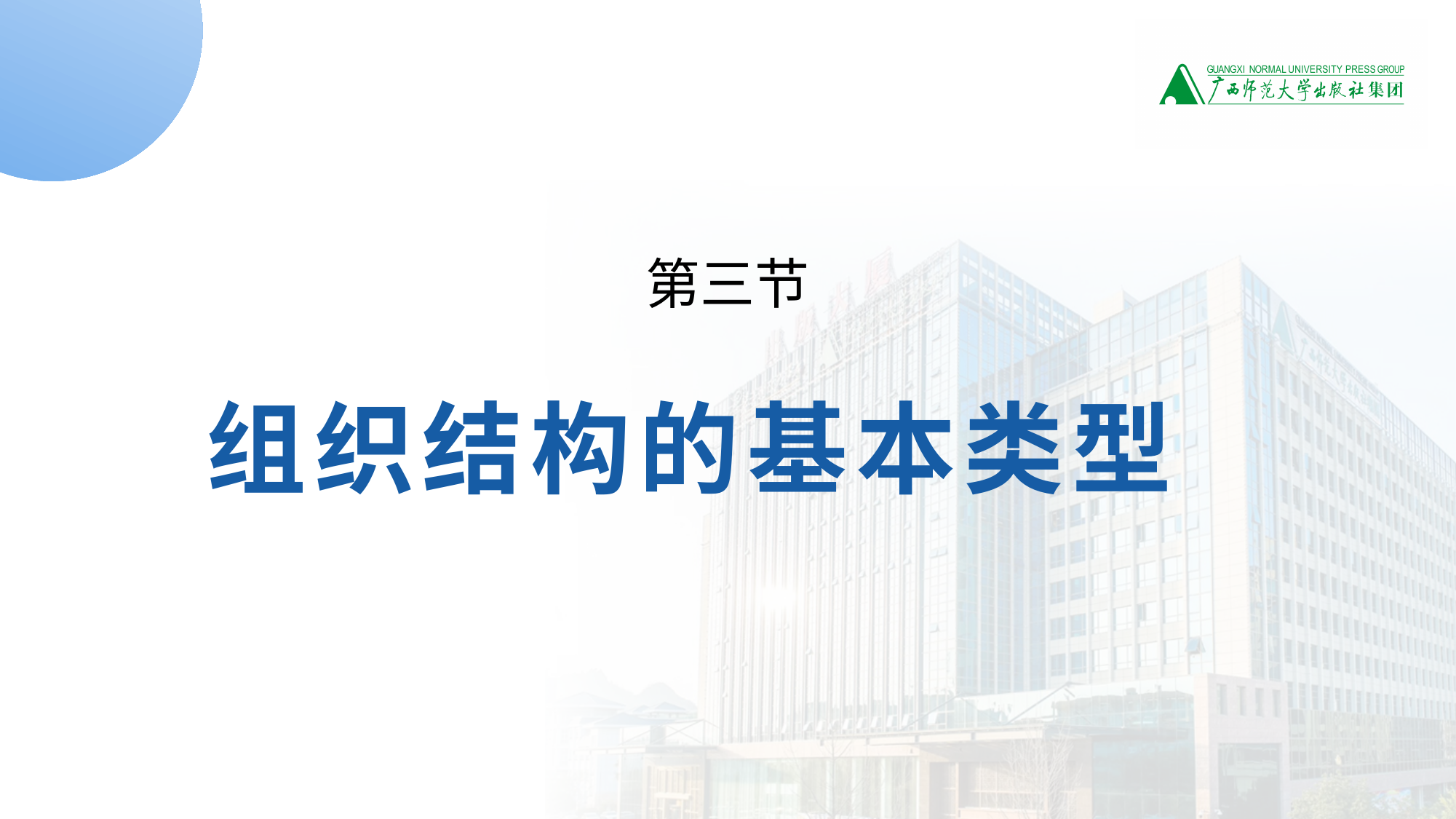

第三节
组 织 结 构 的 基 本 类 型